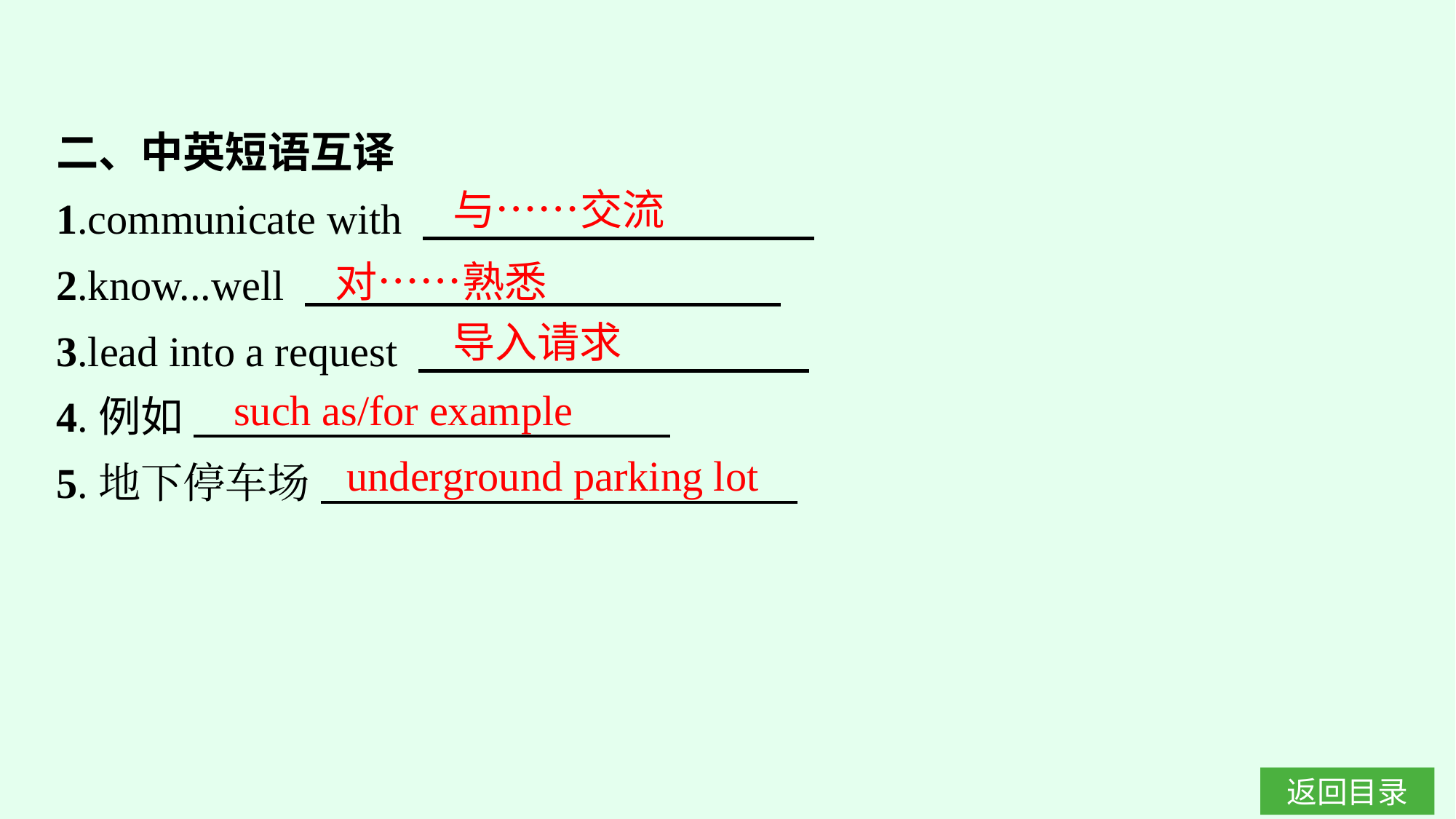

二、中英短语互译
1.communicate with
2.know...well
3.lead into a request
4.例如
5.地下停车场
与……交流
对……熟悉
导入请求
such as/for example
underground parking lot